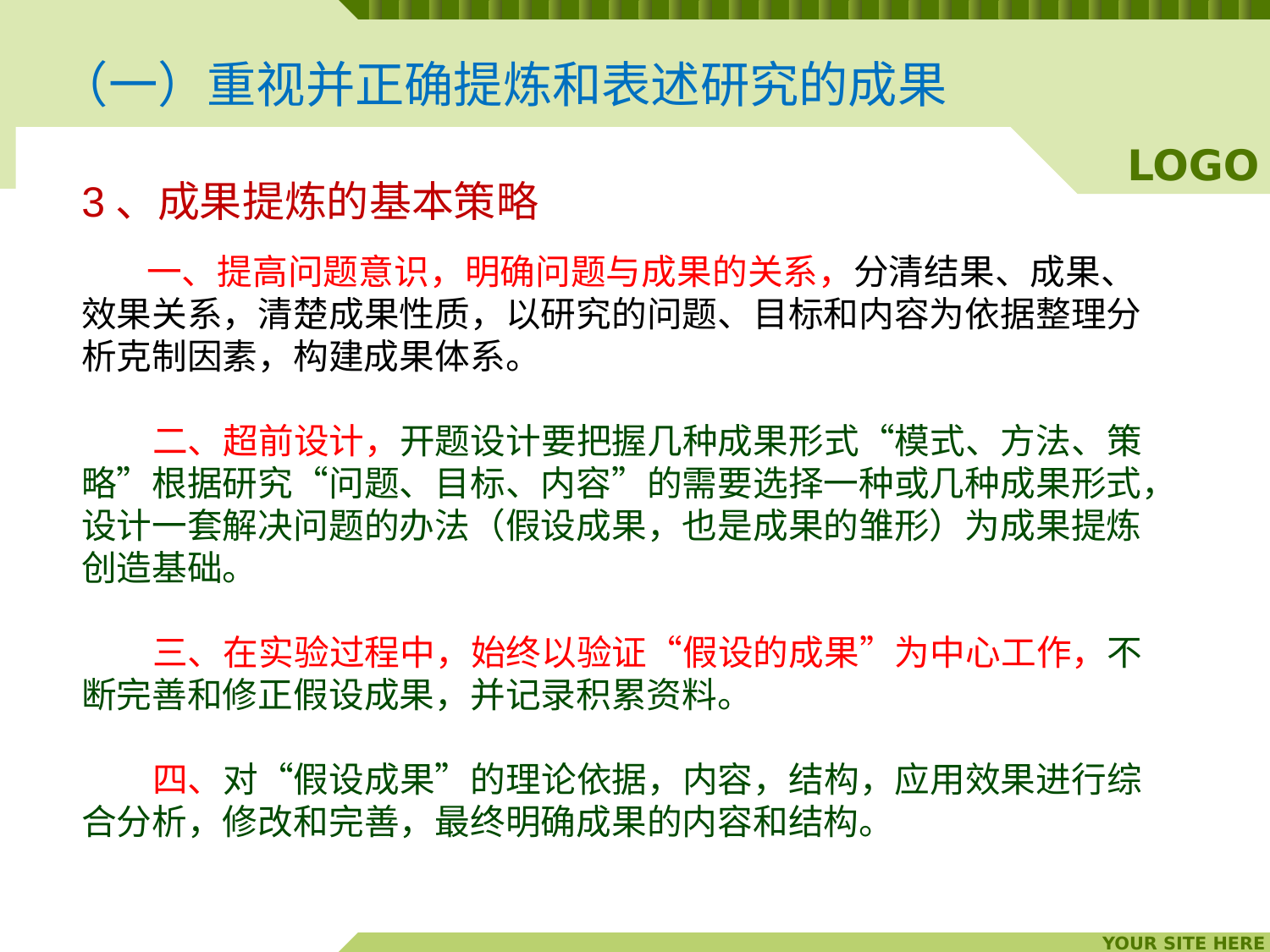

（一）重视并正确提炼和表述研究的成果
# 3、成果提炼的基本策略
        一、提高问题意识，明确问题与成果的关系，分清结果、成果、效果关系，清楚成果性质，以研究的问题、目标和内容为依据整理分析克制因素，构建成果体系。

        二、超前设计，开题设计要把握几种成果形式“模式、方法、策略”根据研究“问题、目标、内容”的需要选择一种或几种成果形式，设计一套解决问题的办法（假设成果，也是成果的雏形）为成果提炼创造基础。

        三、在实验过程中，始终以验证“假设的成果”为中心工作，不断完善和修正假设成果，并记录积累资料。

        四、对“假设成果”的理论依据，内容，结构，应用效果进行综合分析，修改和完善，最终明确成果的内容和结构。